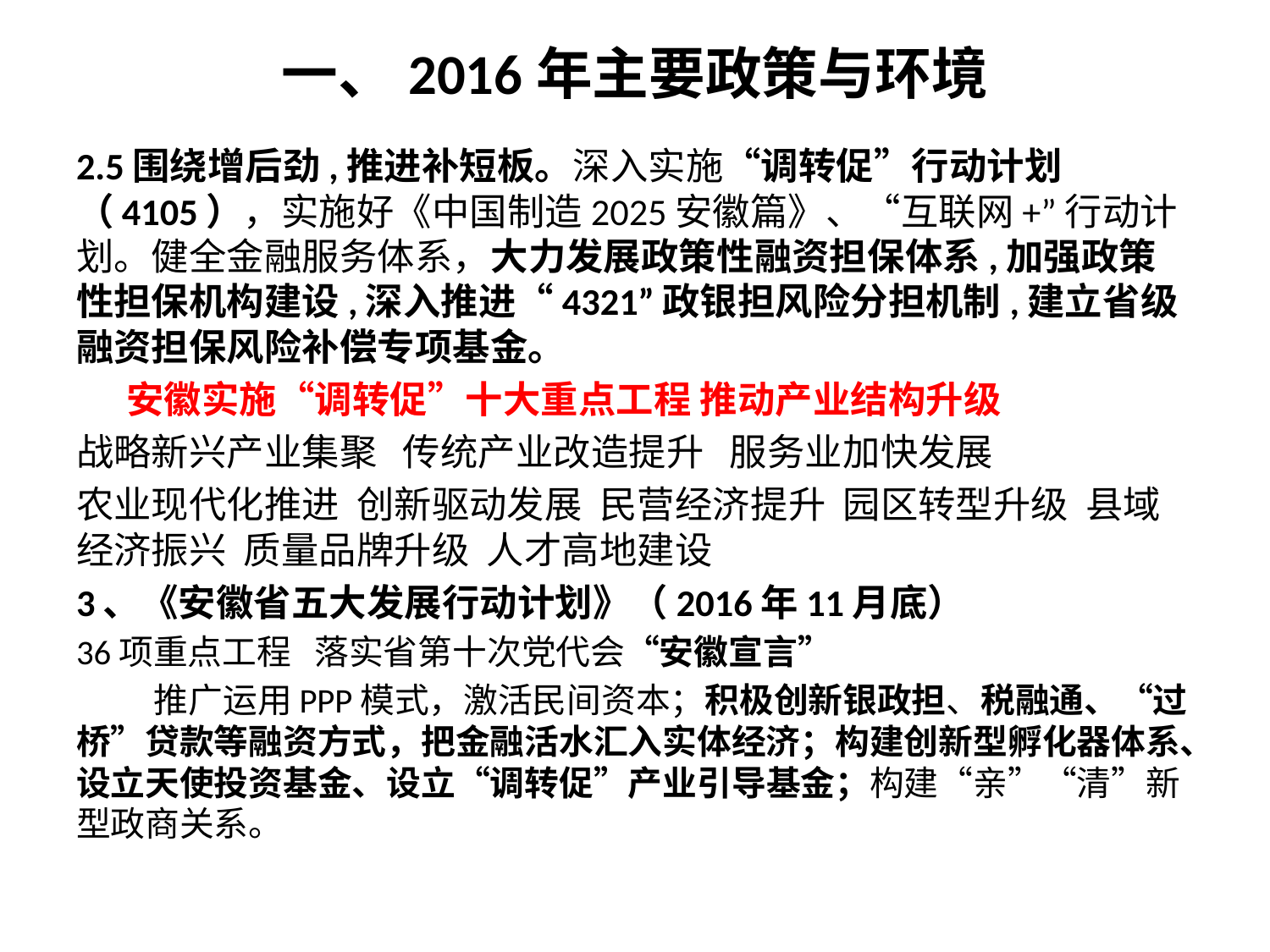

# 一、2016年主要政策与环境
2.5围绕增后劲,推进补短板。深入实施“调转促”行动计划（4105），实施好《中国制造2025安徽篇》、“互联网+”行动计划。健全金融服务体系，大力发展政策性融资担保体系,加强政策性担保机构建设,深入推进“4321”政银担风险分担机制,建立省级融资担保风险补偿专项基金。
     安徽实施“调转促”十大重点工程 推动产业结构升级
战略新兴产业集聚   传统产业改造提升   服务业加快发展
农业现代化推进  创新驱动发展  民营经济提升  园区转型升级  县域经济振兴  质量品牌升级  人才高地建设
3、《安徽省五大发展行动计划》（2016年11月底）
36项重点工程   落实省第十次党代会“安徽宣言”
         推广运用PPP模式，激活民间资本；积极创新银政担、税融通、“过桥”贷款等融资方式，把金融活水汇入实体经济；构建创新型孵化器体系、设立天使投资基金、设立“调转促”产业引导基金；构建“亲”“清”新型政商关系。